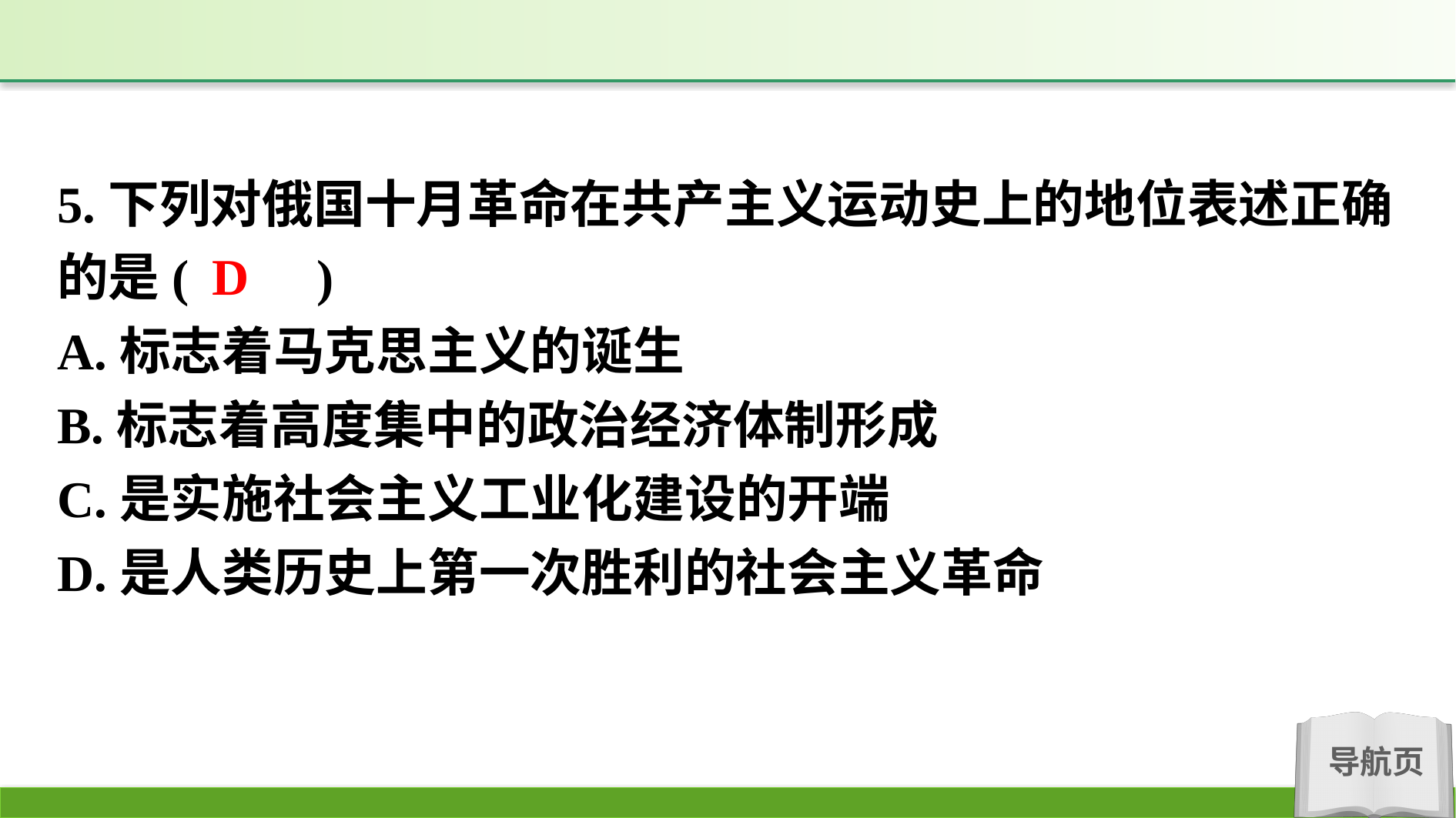

5.下列对俄国十月革命在共产主义运动史上的地位表述正确的是(　　)
A.标志着马克思主义的诞生
B.标志着高度集中的政治经济体制形成
C.是实施社会主义工业化建设的开端
D.是人类历史上第一次胜利的社会主义革命
D